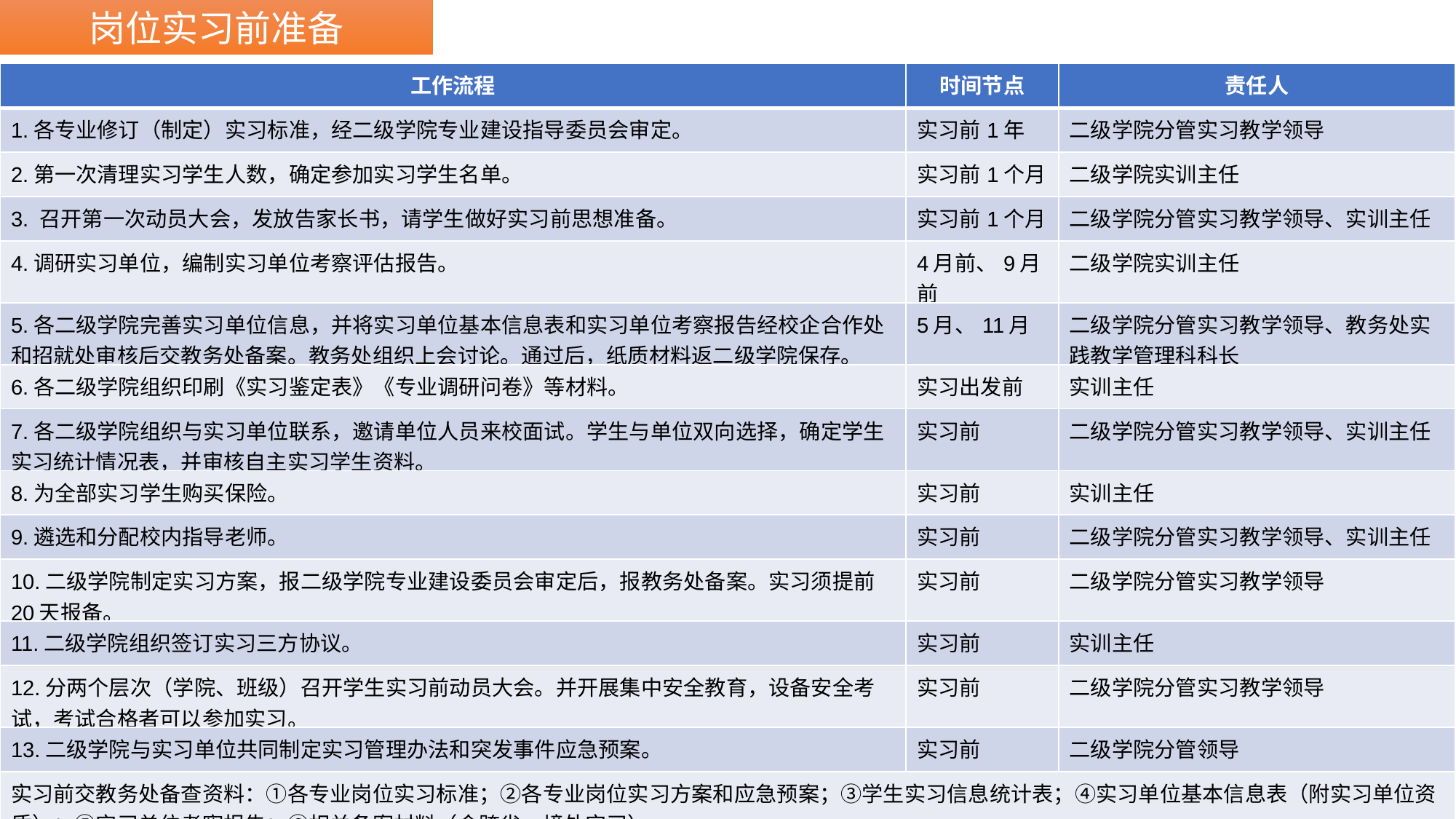

岗位实习前准备
| 工作流程 | 时间节点 | 责任人 |
| --- | --- | --- |
| 1.各专业修订（制定）实习标准，经二级学院专业建设指导委员会审定。 | 实习前1年 | 二级学院分管实习教学领导 |
| 2.第一次清理实习学生人数，确定参加实习学生名单。 | 实习前1个月 | 二级学院实训主任 |
| 3. 召开第一次动员大会，发放告家长书，请学生做好实习前思想准备。 | 实习前1个月 | 二级学院分管实习教学领导、实训主任 |
| 4.调研实习单位，编制实习单位考察评估报告。 | 4月前、9月前 | 二级学院实训主任 |
| 5.各二级学院完善实习单位信息，并将实习单位基本信息表和实习单位考察报告经校企合作处和招就处审核后交教务处备案。教务处组织上会讨论。通过后，纸质材料返二级学院保存。 | 5月、11月 | 二级学院分管实习教学领导、教务处实践教学管理科科长 |
| 6.各二级学院组织印刷《实习鉴定表》《专业调研问卷》等材料。 | 实习出发前 | 实训主任 |
| 7.各二级学院组织与实习单位联系，邀请单位人员来校面试。学生与单位双向选择，确定学生实习统计情况表，并审核自主实习学生资料。 | 实习前 | 二级学院分管实习教学领导、实训主任 |
| 8.为全部实习学生购买保险。 | 实习前 | 实训主任 |
| 9.遴选和分配校内指导老师。 | 实习前 | 二级学院分管实习教学领导、实训主任 |
| 10.二级学院制定实习方案，报二级学院专业建设委员会审定后，报教务处备案。实习须提前20天报备。 | 实习前 | 二级学院分管实习教学领导 |
| 11.二级学院组织签订实习三方协议。 | 实习前 | 实训主任 |
| 12.分两个层次（学院、班级）召开学生实习前动员大会。并开展集中安全教育，设备安全考试，考试合格者可以参加实习。 | 实习前 | 二级学院分管实习教学领导 |
| 13.二级学院与实习单位共同制定实习管理办法和突发事件应急预案。 | 实习前 | 二级学院分管领导 |
| 实习前交教务处备查资料：①各专业岗位实习标准；②各专业岗位实习方案和应急预案；③学生实习信息统计表；④实习单位基本信息表（附实习单位资质）；⑤实习单位考察报告；⑥相关备案材料（含跨省、境外实习）。 实习前二级学院保留的备案资料：①实习三方协议；②安全教育培训记录及照片；③安全教育考核试卷及考试过程记录；④自主选择顶岗实习单位申请表；⑤外出实习住宿申请表；⑥学生实习告家长书；⑦实习变更审批资料。 |  |  |